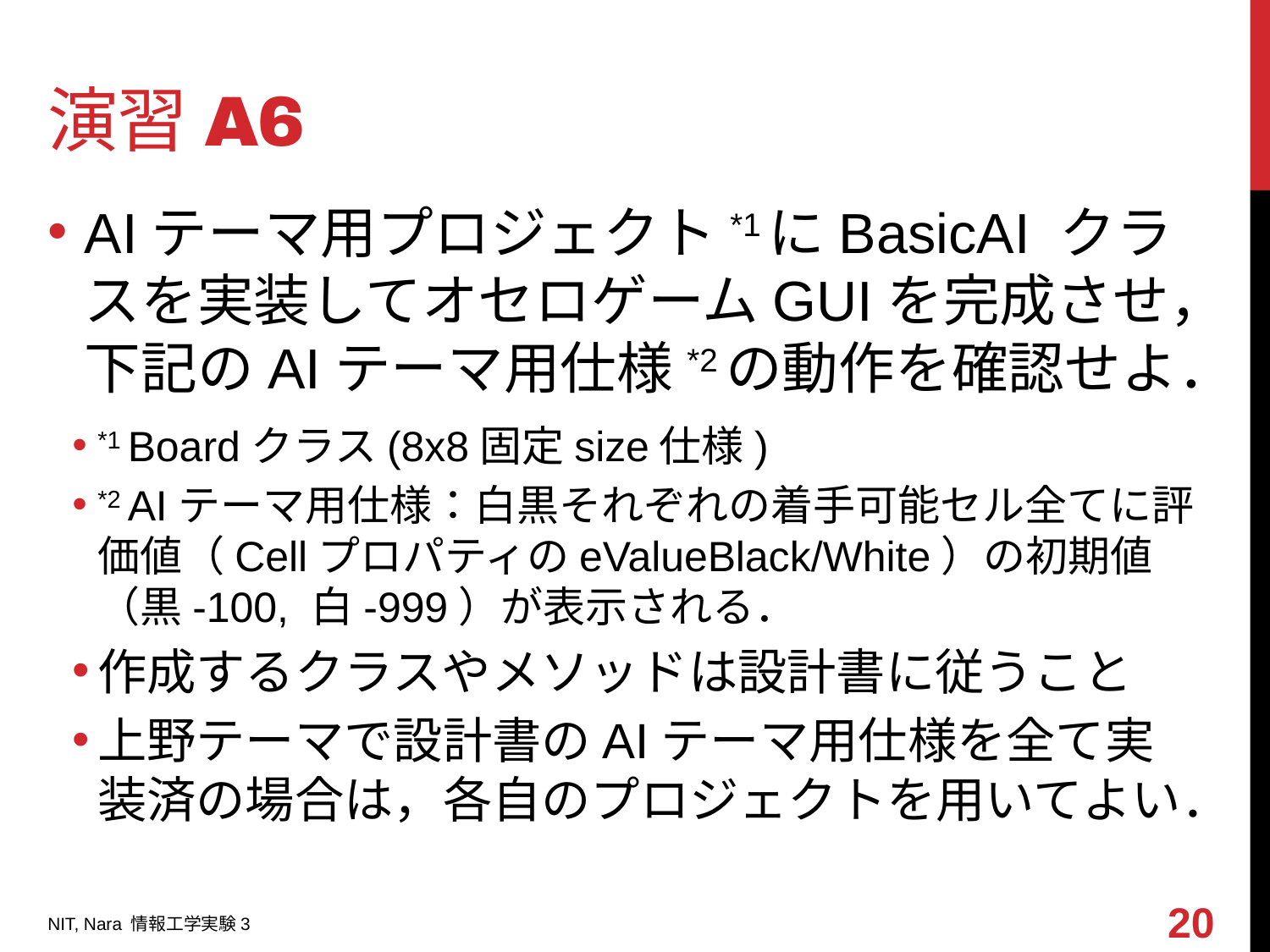

# 演習A6
AIテーマ用プロジェクト*1にBasicAI クラスを実装してオセロゲームGUIを完成させ，下記のAIテーマ用仕様*2の動作を確認せよ．
*1 Boardクラス(8x8固定size仕様)
*2 AIテーマ用仕様：白黒それぞれの着手可能セル全てに評価値（CellプロパティのeValueBlack/White）の初期値（黒-100, 白-999）が表示される．
作成するクラスやメソッドは設計書に従うこと
上野テーマで設計書のAIテーマ用仕様を全て実装済の場合は，各自のプロジェクトを用いてよい．

20
NIT, Nara 情報工学実験3